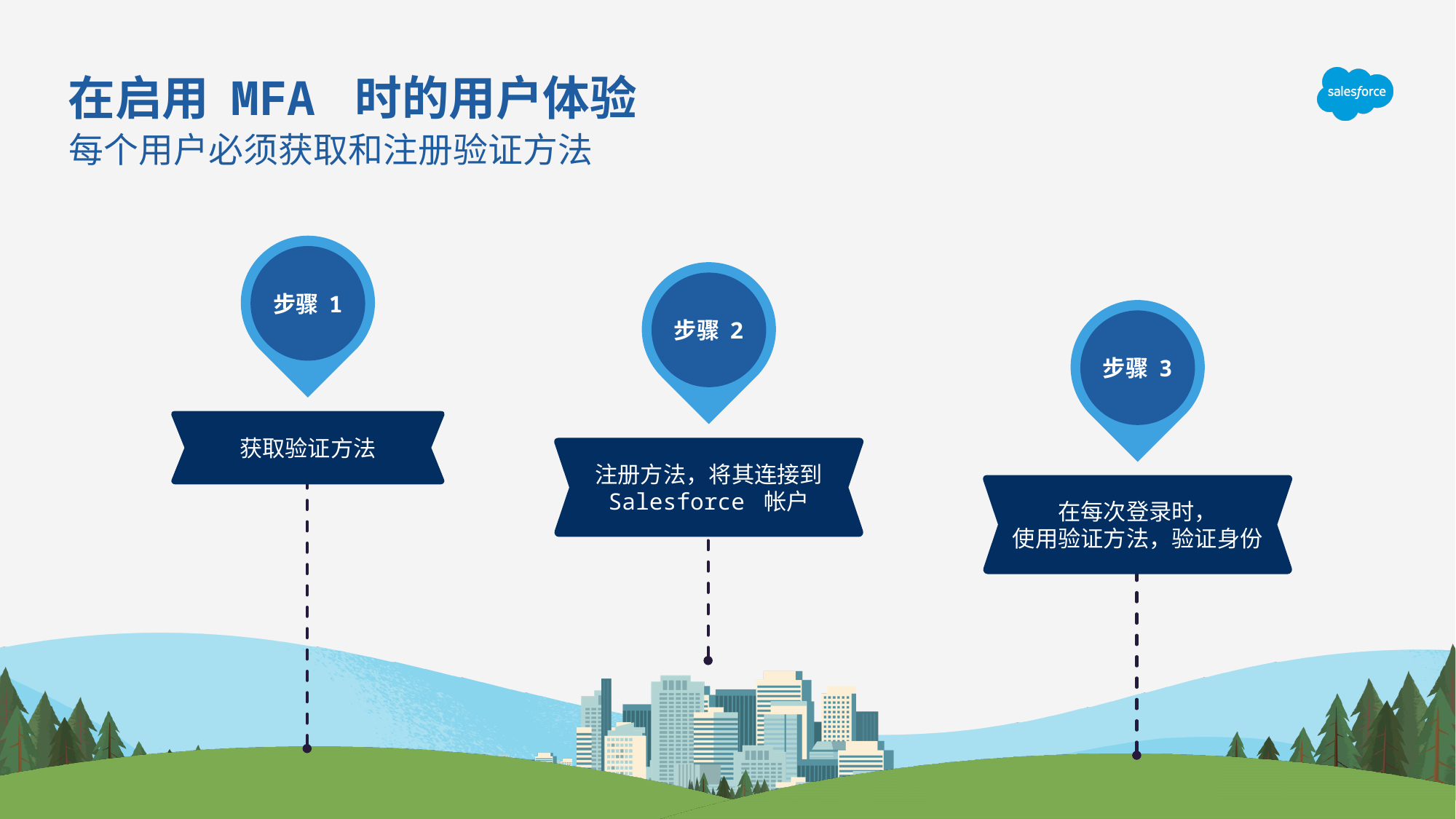

在启用 MFA 时的用户体验
每个用户必须获取和注册验证方法

步骤 1

步骤 2

步骤 3
获取验证方法
注册方法，将其连接到 Salesforce 帐户
在每次登录时，
使用验证方法，验证身份